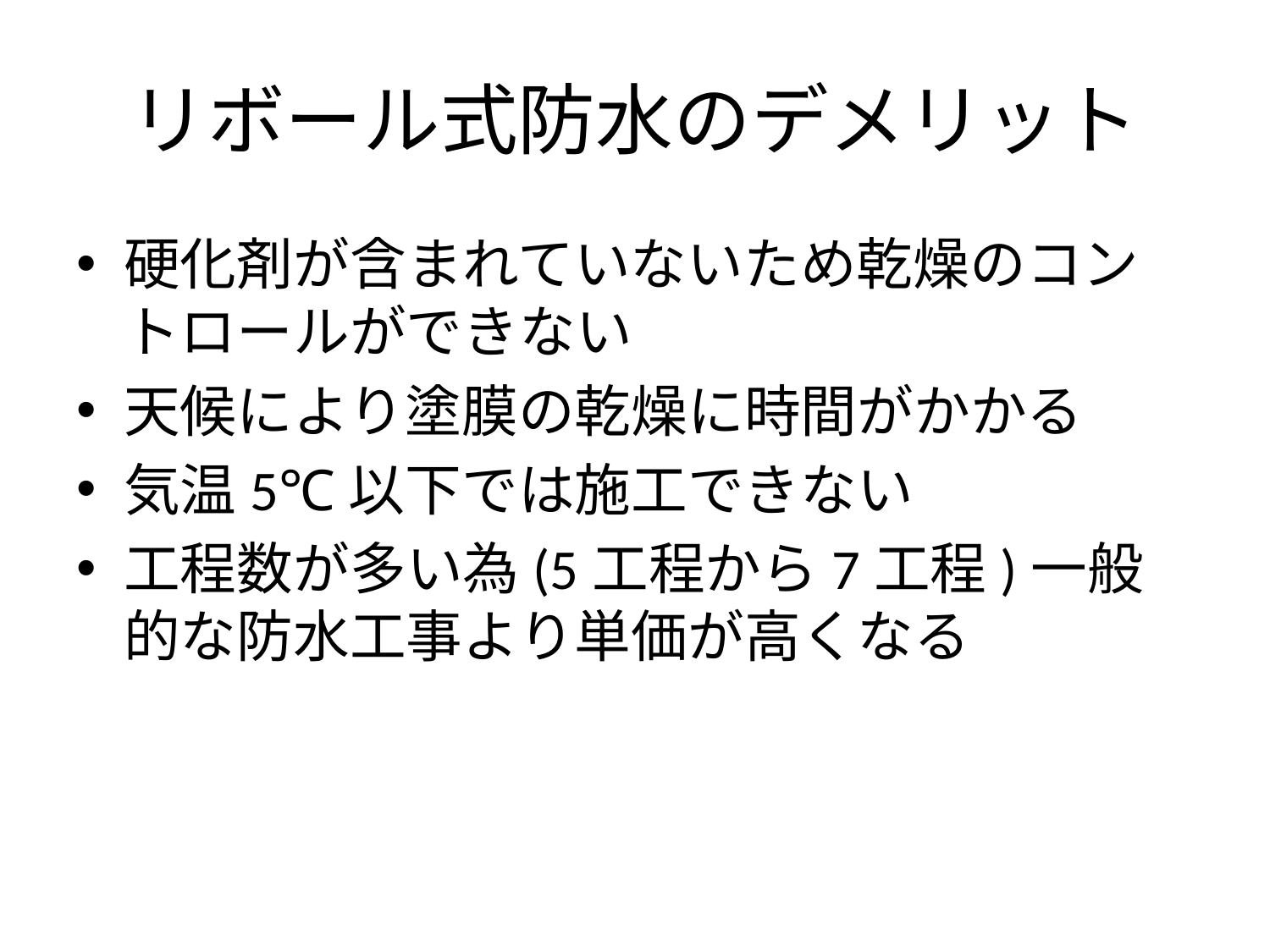

# リボール式防水のデメリット
硬化剤が含まれていないため乾燥のコントロールができない
天候により塗膜の乾燥に時間がかかる
気温5℃以下では施工できない
工程数が多い為(5工程から7工程)一般的な防水工事より単価が高くなる